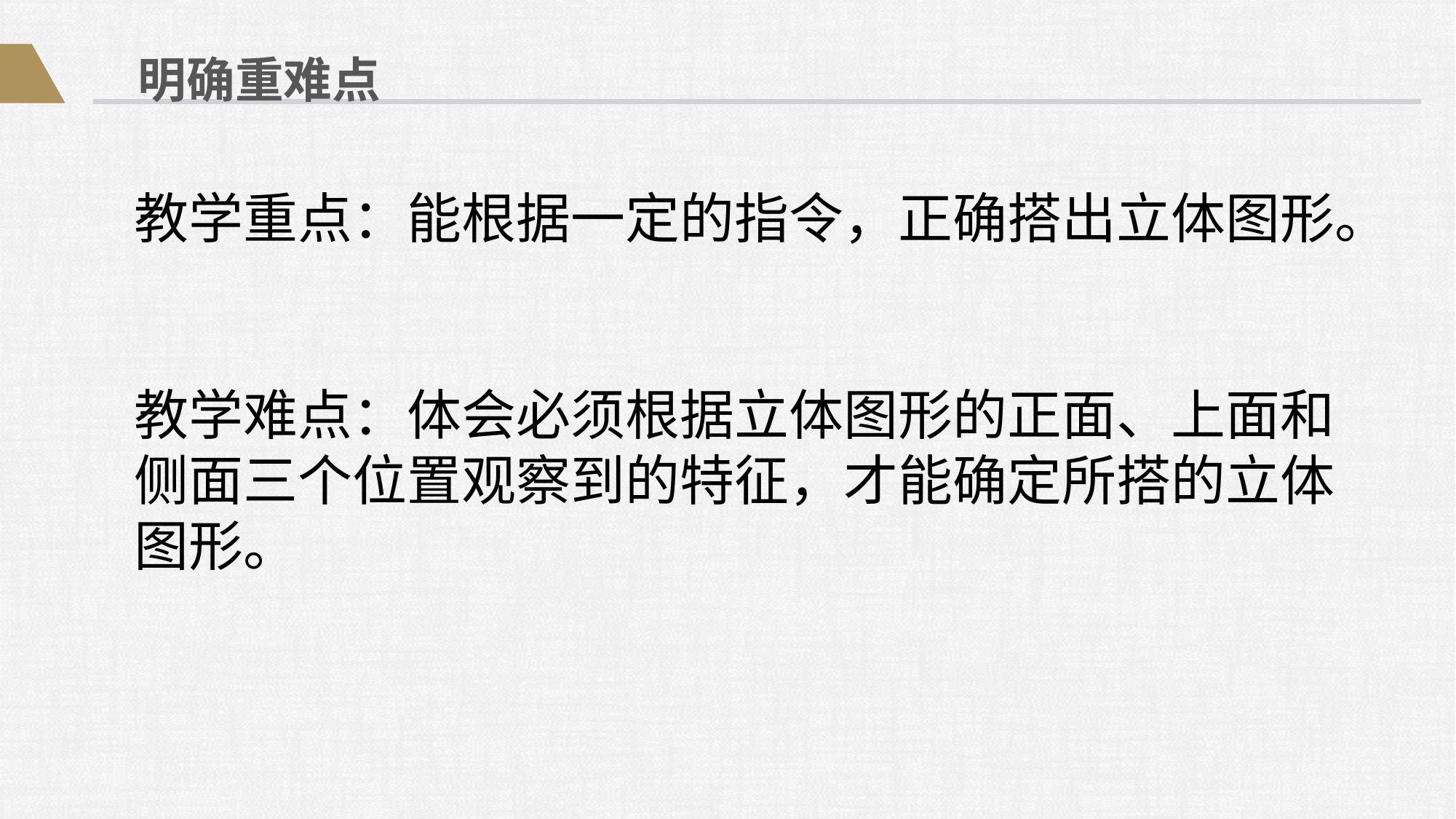

明确重难点

教学重点：能根据一定的指令，正确搭出立体图形。

教学难点：体会必须根据立体图形的正面、上面和侧面三个位置观察到的特征，才能确定所搭的立体图形。